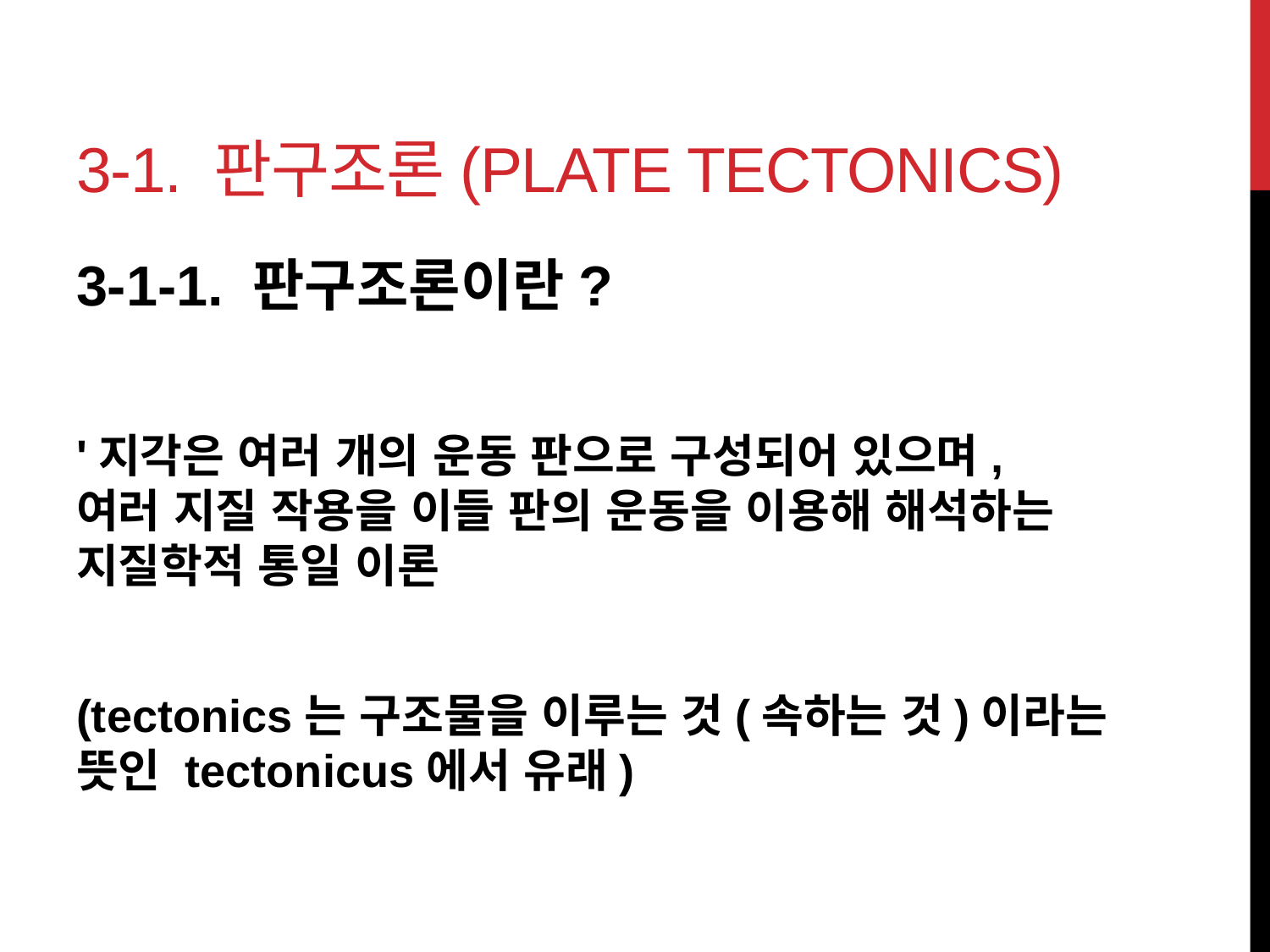

# 3-1. 판구조론(plate tectonics)
3-1-1. 판구조론이란?

'지각은 여러 개의 운동 판으로 구성되어 있으며, 여러 지질 작용을 이들 판의 운동을 이용해 해석하는 지질학적 통일 이론

(tectonics는 구조물을 이루는 것(속하는 것)이라는 뜻인 tectonicus에서 유래)